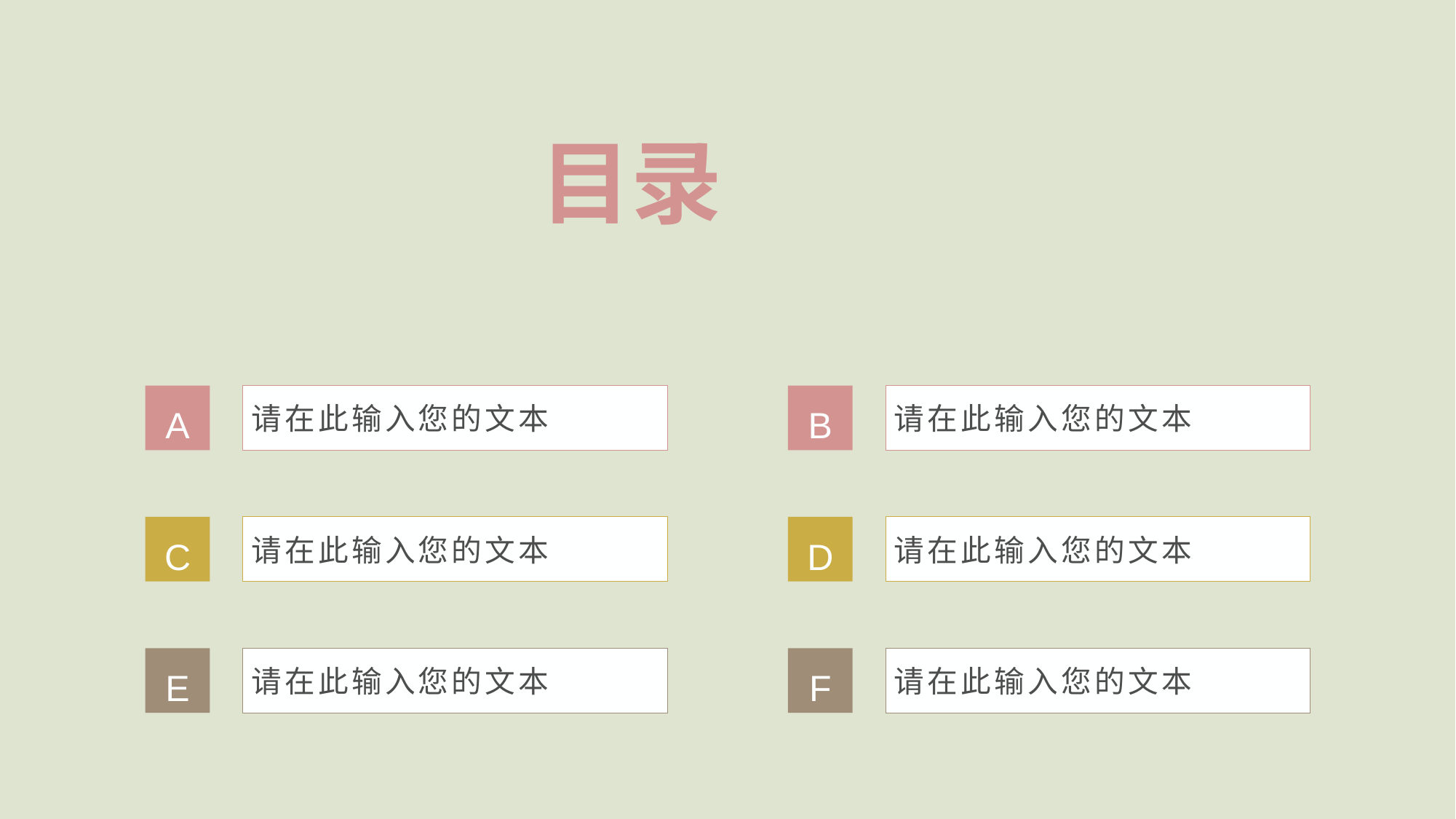

目录
A
请在此输入您的文本
B
请在此输入您的文本
C
请在此输入您的文本
D
请在此输入您的文本
E
请在此输入您的文本
F
请在此输入您的文本